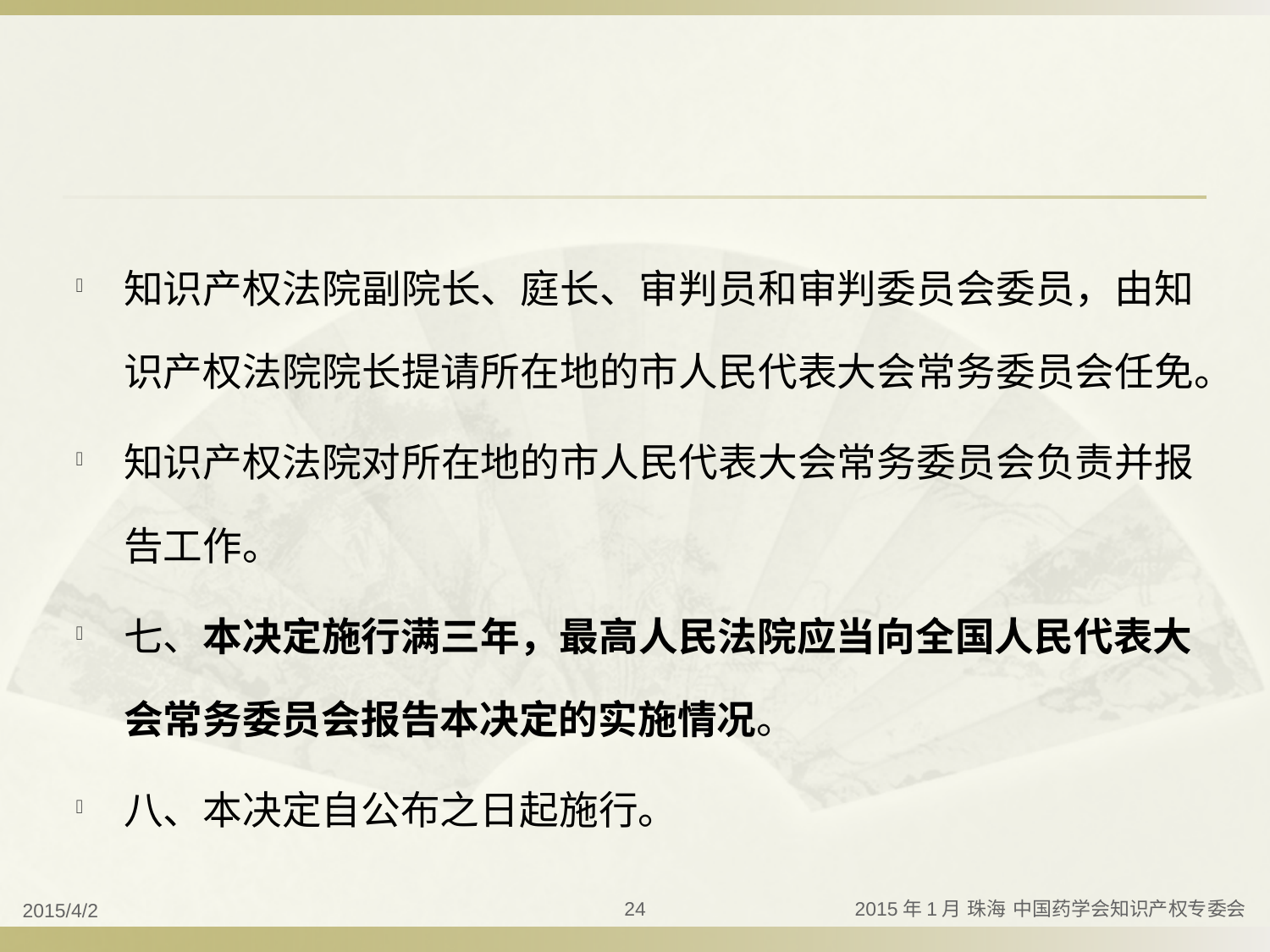

#
知识产权法院副院长、庭长、审判员和审判委员会委员，由知识产权法院院长提请所在地的市人民代表大会常务委员会任免。
知识产权法院对所在地的市人民代表大会常务委员会负责并报告工作。
七、本决定施行满三年，最高人民法院应当向全国人民代表大会常务委员会报告本决定的实施情况。
八、本决定自公布之日起施行。

2015/4/2
24
2015年1月 珠海 中国药学会知识产权专委会